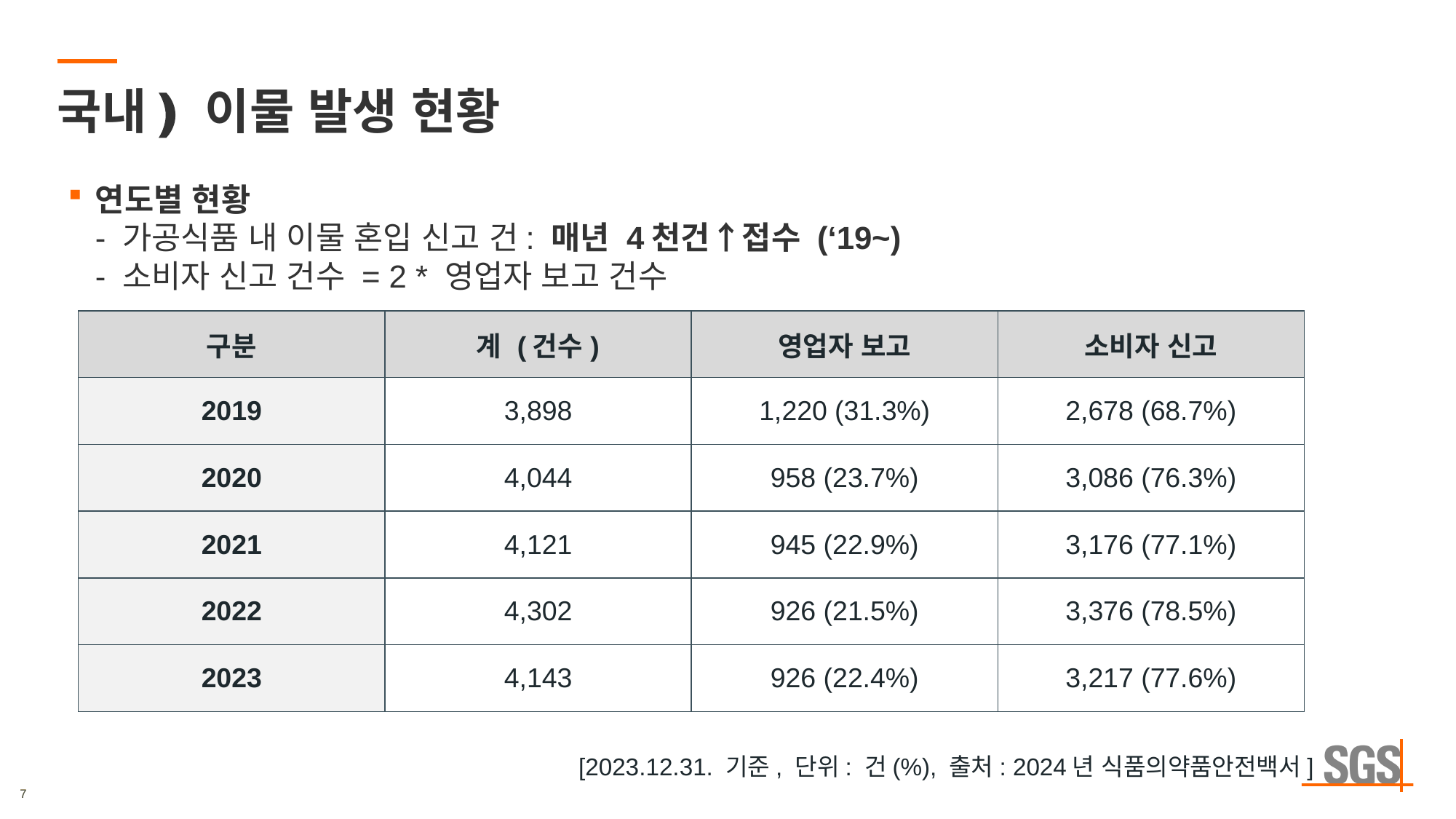

# 국내) 이물 발생 현황
연도별 현황
- 가공식품 내 이물 혼입 신고 건: 매년 4천건↑접수 (‘19~)
- 소비자 신고 건수 = 2 * 영업자 보고 건수
| 구분 | 계 (건수) | 영업자 보고 | 소비자 신고 |
| --- | --- | --- | --- |
| 2019 | 3,898 | 1,220 (31.3%) | 2,678 (68.7%) |
| 2020 | 4,044 | 958 (23.7%) | 3,086 (76.3%) |
| 2021 | 4,121 | 945 (22.9%) | 3,176 (77.1%) |
| 2022 | 4,302 | 926 (21.5%) | 3,376 (78.5%) |
| 2023 | 4,143 | 926 (22.4%) | 3,217 (77.6%) |
[2023.12.31. 기준, 단위: 건(%), 출처: 2024년 식품의약품안전백서]